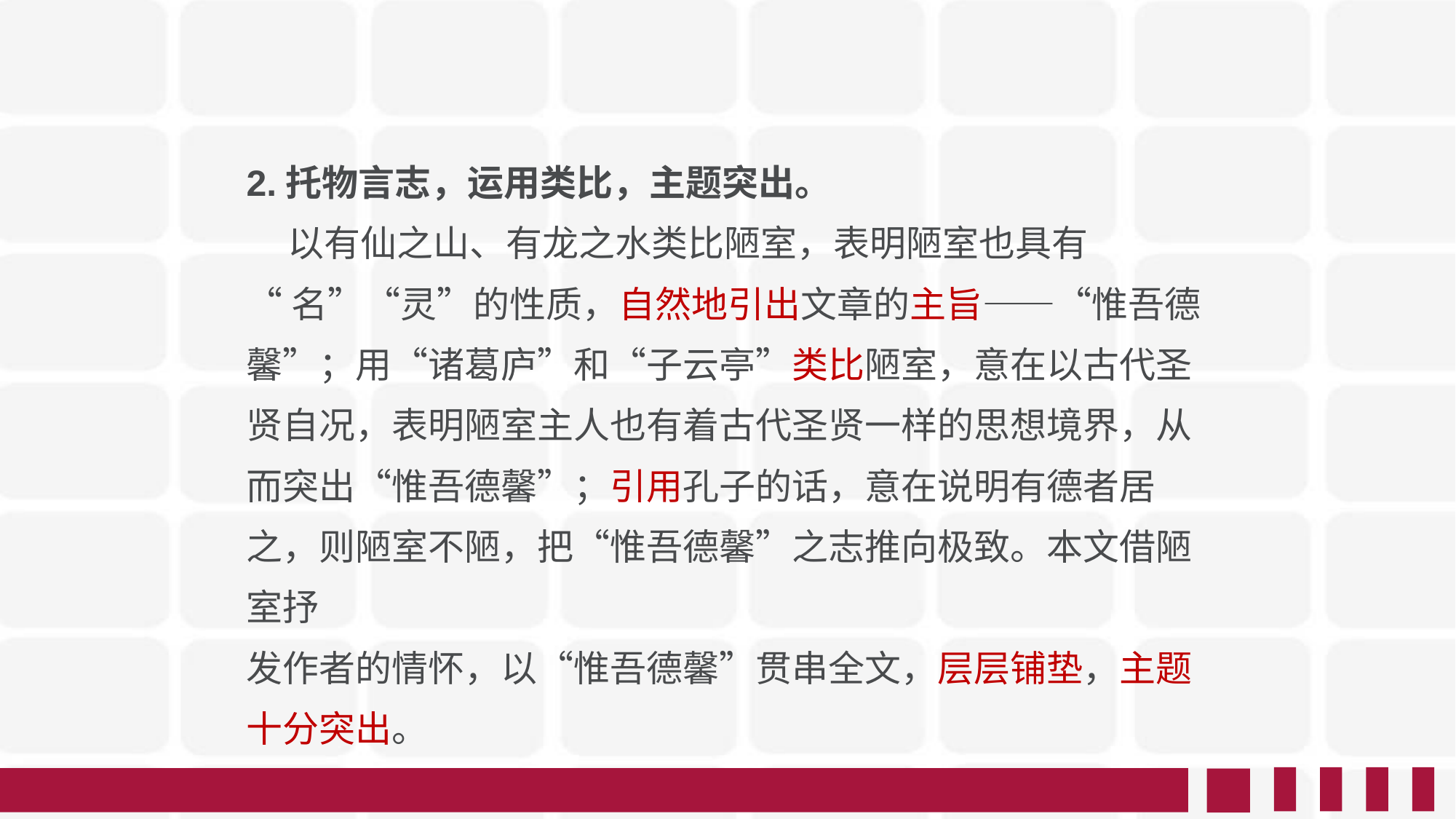

2.托物言志，运用类比，主题突出。
    以有仙之山、有龙之水类比陋室，表明陋室也具有
“名”“灵”的性质，自然地引出文章的主旨——“惟吾德
馨”；用“诸葛庐”和“子云亭”类比陋室，意在以古代圣
贤自况，表明陋室主人也有着古代圣贤一样的思想境界，从
而突出“惟吾德馨”；引用孔子的话，意在说明有德者居之，则陋室不陋，把“惟吾德馨”之志推向极致。本文借陋室抒
发作者的情怀，以“惟吾德馨”贯串全文，层层铺垫，主题
十分突出。